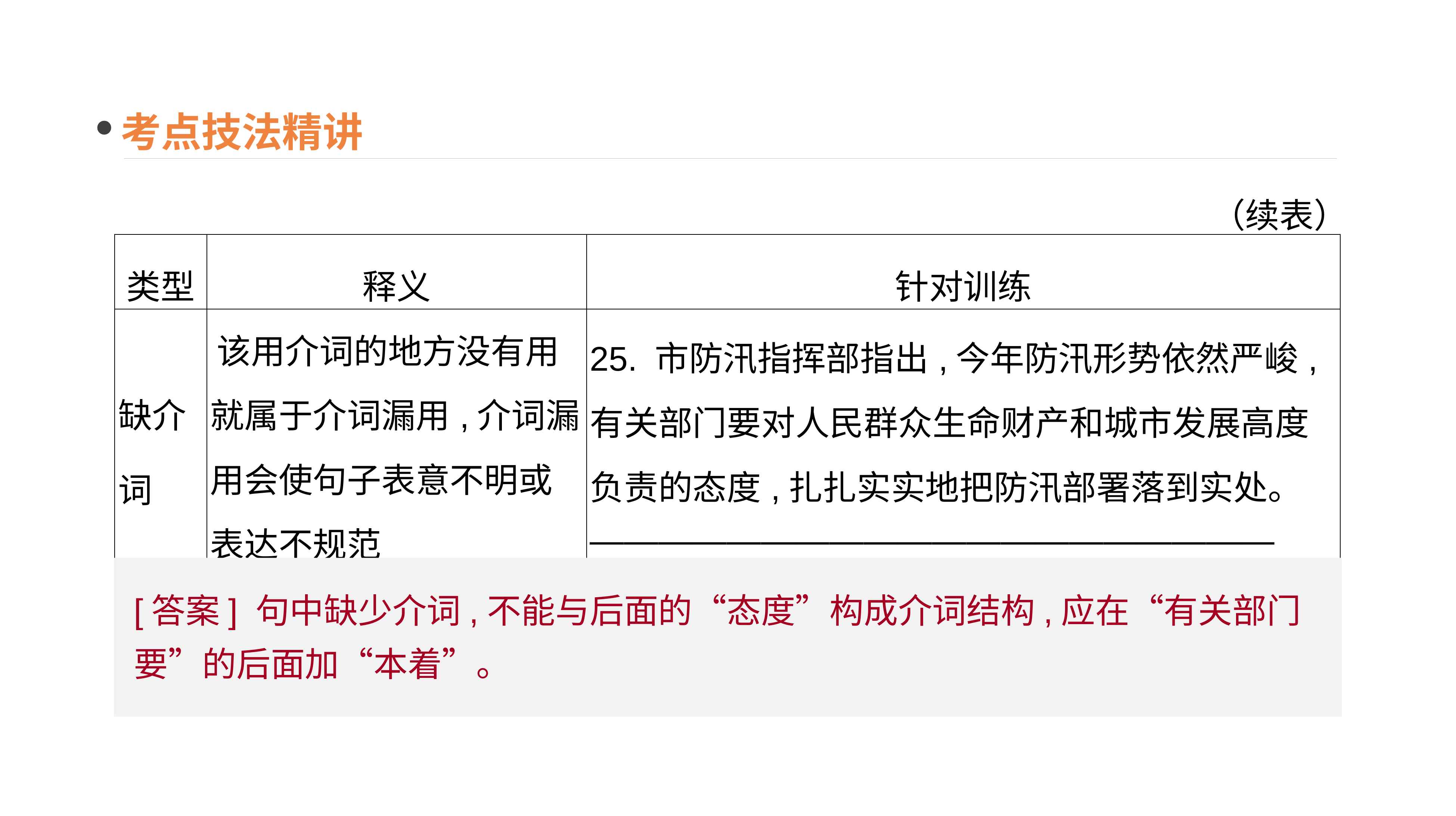

考点技法精讲

（续表）
| 类型 | 释义 | 针对训练 |
| --- | --- | --- |
| 缺介词 | 该用介词的地方没有用就属于介词漏用,介词漏用会使句子表意不明或表达不规范 | 25. 市防汛指挥部指出,今年防汛形势依然严峻,有关部门要对人民群众生命财产和城市发展高度负责的态度,扎扎实实地把防汛部署落到实处。 ———————————————————— |

[答案] 句中缺少介词,不能与后面的“态度”构成介词结构,应在“有关部门要”的后面加“本着”。